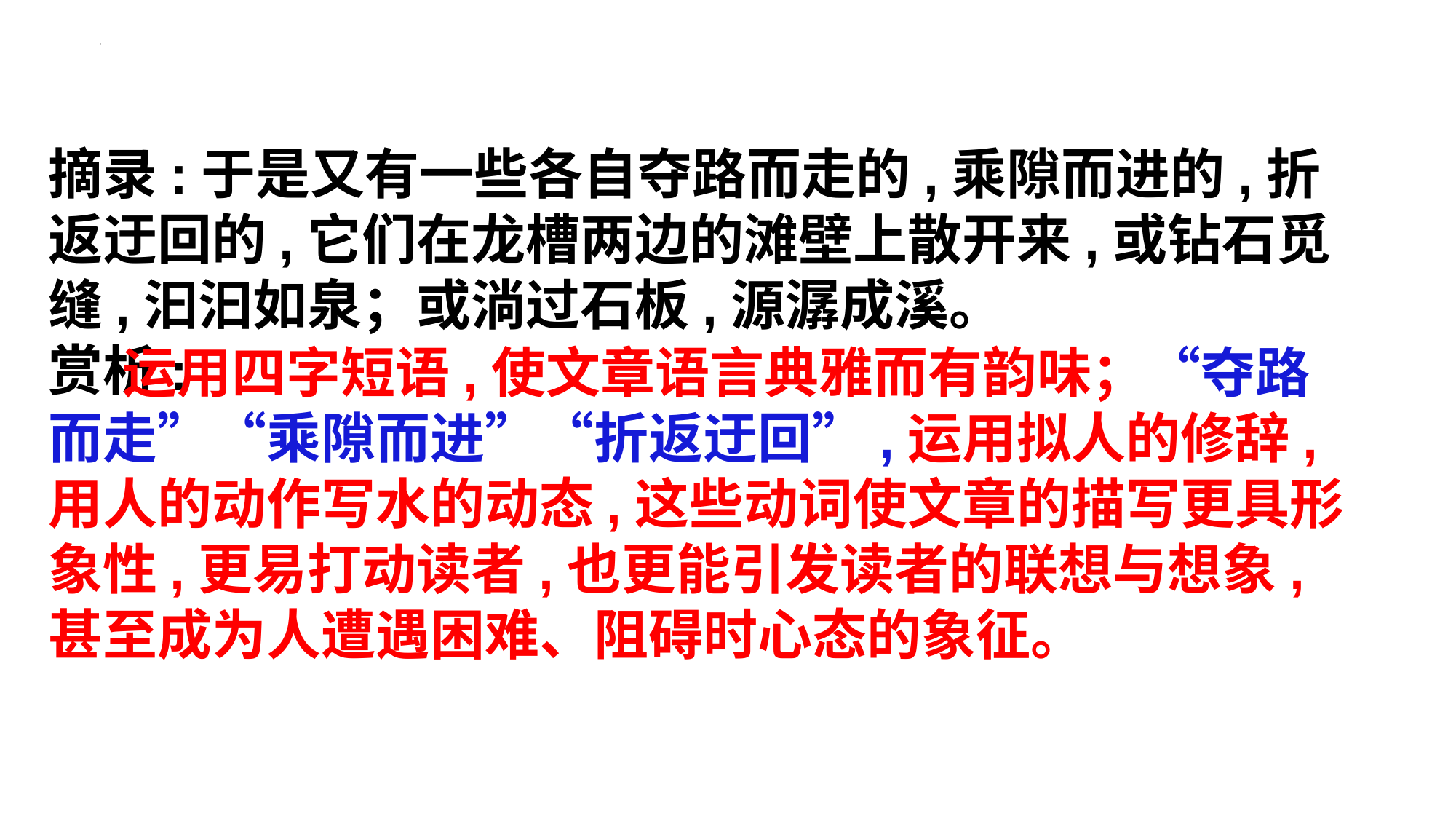

摘录:于是又有一些各自夺路而走的,乘隙而进的,折返迂回的,它们在龙槽两边的滩壁上散开来,或钻石觅缝,汩汩如泉；或淌过石板,源潺成溪。
赏析:
     运用四字短语,使文章语言典雅而有韵味；“夺路而走”“乘隙而进”“折返迂回”,运用拟人的修辞,用人的动作写水的动态,这些动词使文章的描写更具形象性,更易打动读者,也更能引发读者的联想与想象,甚至成为人遭遇困难、阻碍时心态的象征。